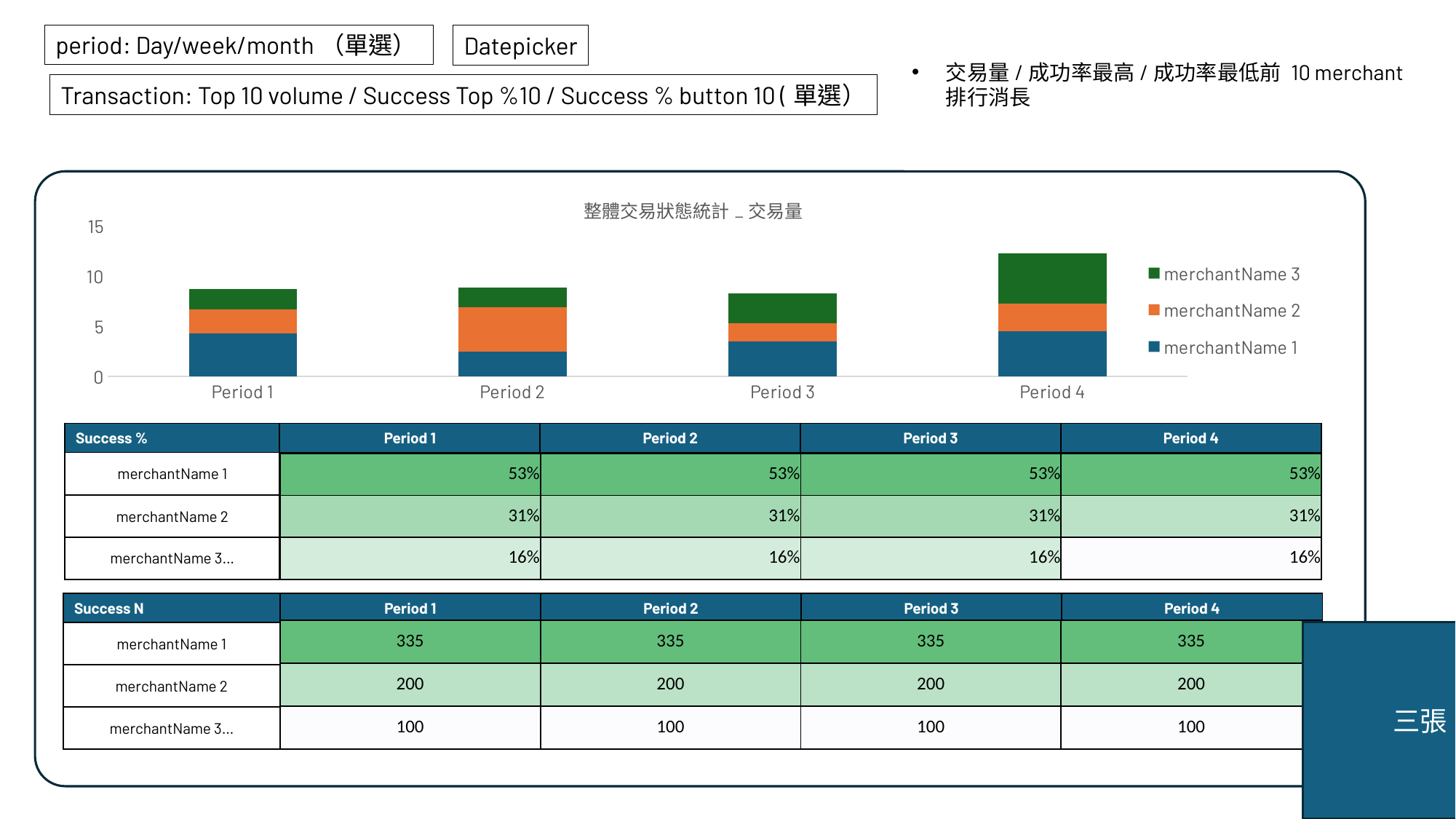

period: Day/week/month（單選）
Datepicker
交易量/成功率最高/成功率最低前 10 merchant 排行消長
Transaction: Top 10 volume / Success Top %10 / Success % button 10 (單選）

### Chart: 整體交易狀態統計_交易量

| Category | merchantName 1 | merchantName 2 | merchantName 3 |
|---|---|---|---|
| Period 1 | 4.3 | 2.4 | 2.0 |
| Period 2 | 2.5 | 4.4 | 2.0 |
| Period 3 | 3.5 | 1.8 | 3.0 |
| Period 4 | 4.5 | 2.8 | 5.0 |
| Success % | Period 1 | Period 2 | Period 3 | Period 4 |
| --- | --- | --- | --- | --- |
| merchantName 1 |  |  |  |  |
| merchantName 2 |  |  |  |  |
| merchantName 3… |  |  |  |  |
| 53% | 53% | 53% | 53% |
| --- | --- | --- | --- |
| 31% | 31% | 31% | 31% |
| 16% | 16% | 16% | 16% |
| Success N | Period 1 | Period 2 | Period 3 | Period 4 |
| --- | --- | --- | --- | --- |
| merchantName 1 |  |  |  |  |
| merchantName 2 |  |  |  |  |
| merchantName 3… |  |  |  |  |
| 335 | 335 | 335 | 335 |
| --- | --- | --- | --- |
| 200 | 200 | 200 | 200 |
| 100 | 100 | 100 | 100 |
三張